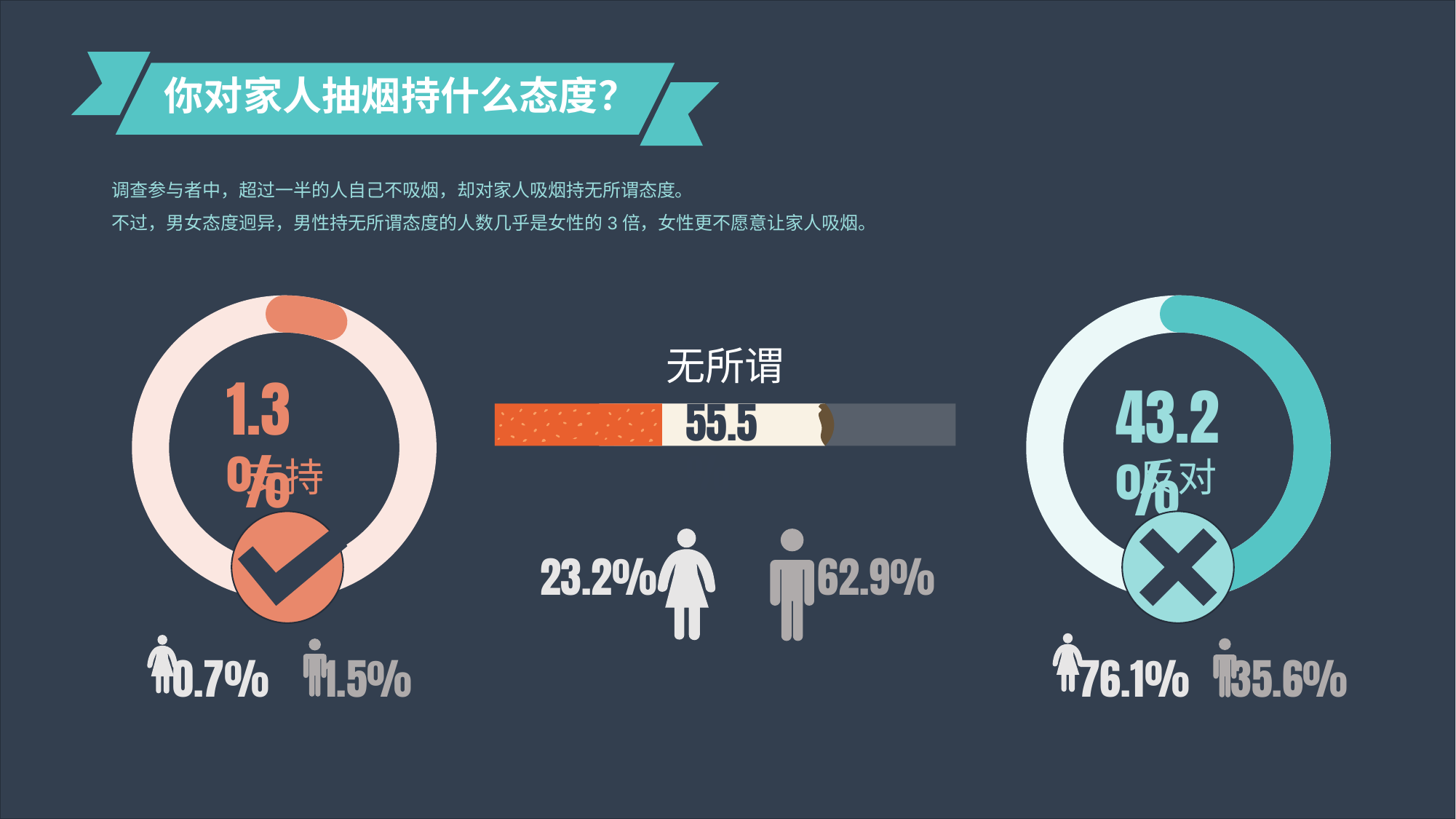

你对家人抽烟持什么态度？
调查参与者中，超过一半的人自己不吸烟，却对家人吸烟持无所谓态度。
不过，男女态度迥异，男性持无所谓态度的人数几乎是女性的3倍，女性更不愿意让家人吸烟。

1.3%
支持

0.7%

1.5%

43.2%
反对

35.6%
76.1%

无所谓
55.5%

23.2%
62.9%